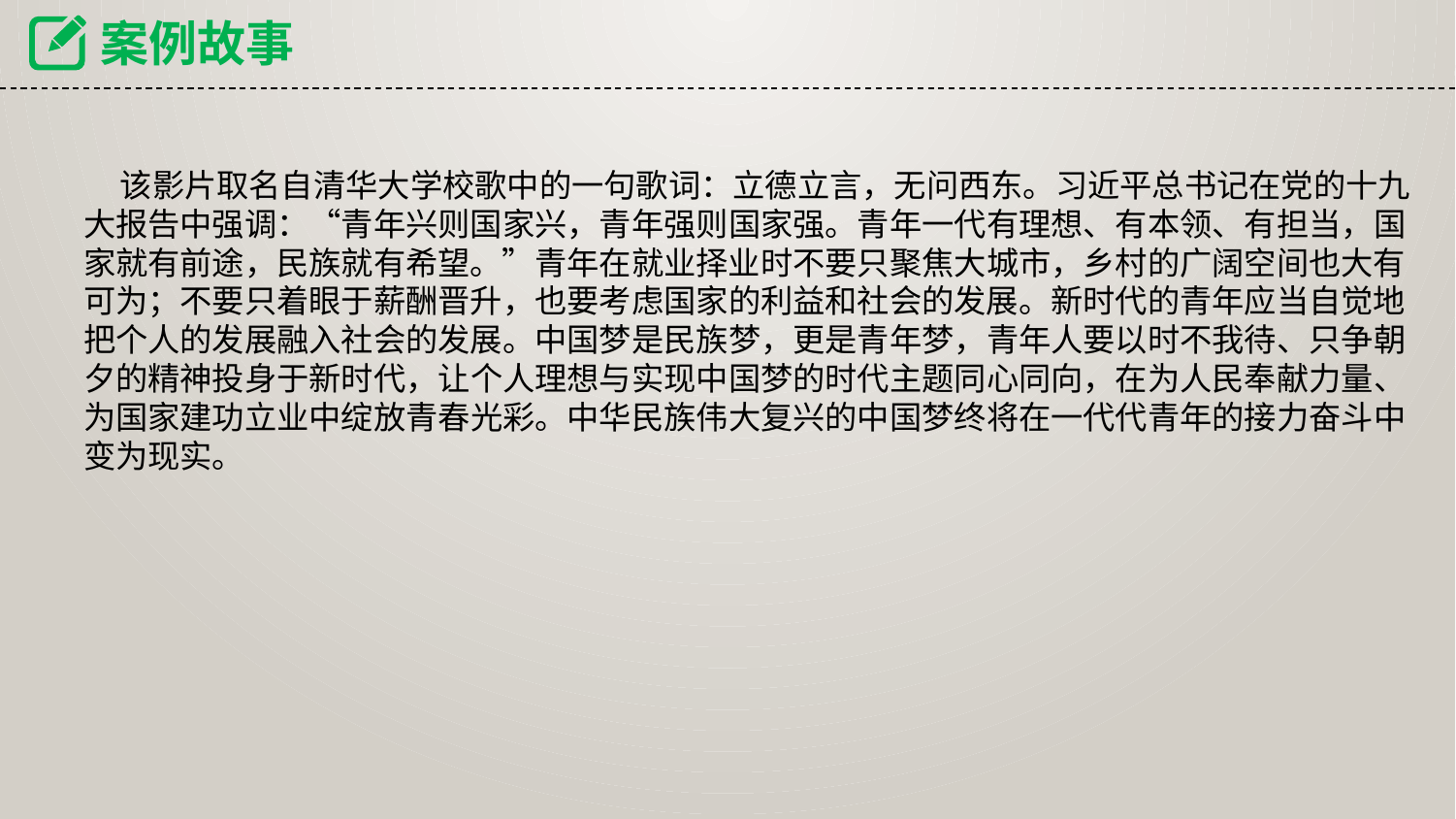

案例故事

    该影片取名自清华大学校歌中的一句歌词：立德立言，无问西东。习近平总书记在党的十九大报告中强调：“青年兴则国家兴，青年强则国家强。青年一代有理想、有本领、有担当，国家就有前途，民族就有希望。”青年在就业择业时不要只聚焦大城市，乡村的广阔空间也大有可为；不要只着眼于薪酬晋升，也要考虑国家的利益和社会的发展。新时代的青年应当自觉地把个人的发展融入社会的发展。中国梦是民族梦，更是青年梦，青年人要以时不我待、只争朝夕的精神投身于新时代，让个人理想与实现中国梦的时代主题同心同向，在为人民奉献力量、为国家建功立业中绽放青春光彩。中华民族伟大复兴的中国梦终将在一代代青年的接力奋斗中变为现实。
79